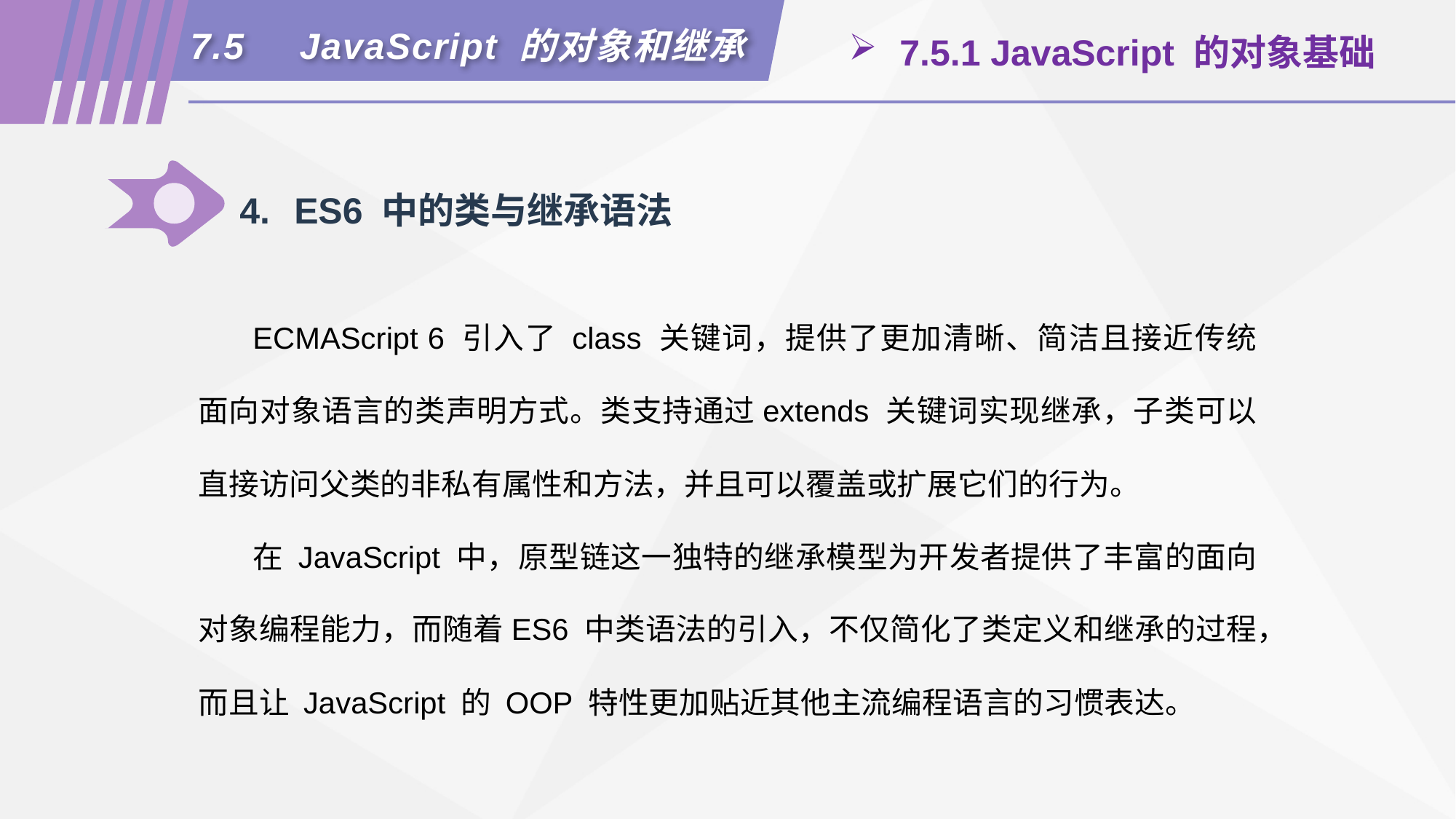

7.5	JavaScript 的对象和继承
 7.5.1 JavaScript 的对象基础

4.	ES6 中的类与继承语法
ECMAScript 6 引入了 class 关键词，提供了更加清晰、简洁且接近传统面向对象语言的类声明方式。类支持通过extends 关键词实现继承，子类可以直接访问父类的非私有属性和方法，并且可以覆盖或扩展它们的行为。
在 JavaScript 中，原型链这一独特的继承模型为开发者提供了丰富的面向对象编程能力，而随着ES6 中类语法的引入，不仅简化了类定义和继承的过程，而且让 JavaScript 的 OOP 特性更加贴近其他主流编程语言的习惯表达。